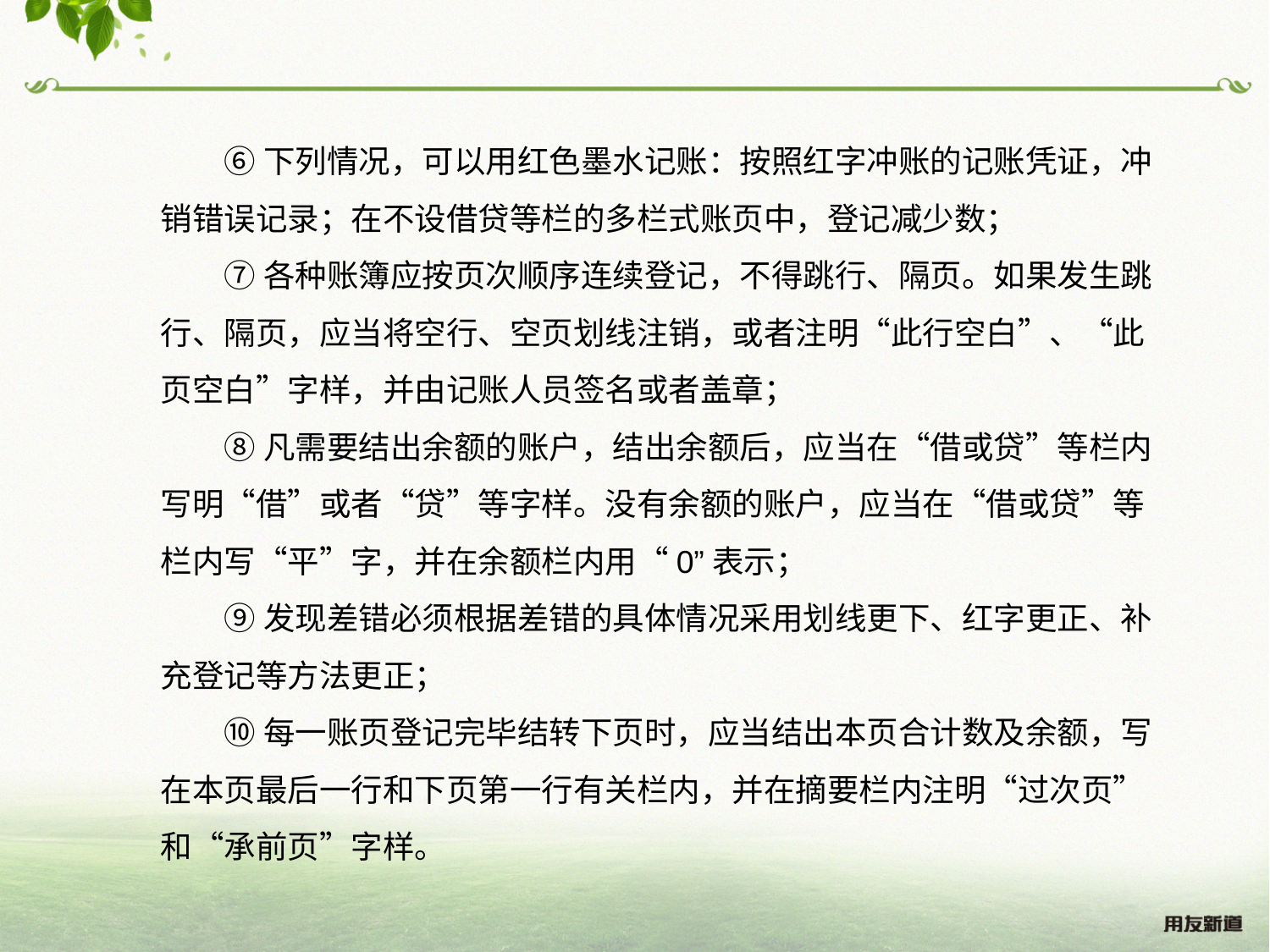

⑥下列情况，可以用红色墨水记账：按照红字冲账的记账凭证，冲销错误记录；在不设借贷等栏的多栏式账页中，登记减少数；
⑦各种账簿应按页次顺序连续登记，不得跳行、隔页。如果发生跳行、隔页，应当将空行、空页划线注销，或者注明“此行空白”、“此页空白”字样，并由记账人员签名或者盖章；
⑧凡需要结出余额的账户，结出余额后，应当在“借或贷”等栏内写明“借”或者“贷”等字样。没有余额的账户，应当在“借或贷”等栏内写“平”字，并在余额栏内用“0”表示；
⑨发现差错必须根据差错的具体情况采用划线更下、红字更正、补充登记等方法更正；
⑩每一账页登记完毕结转下页时，应当结出本页合计数及余额，写在本页最后一行和下页第一行有关栏内，并在摘要栏内注明“过次页”和“承前页”字样。